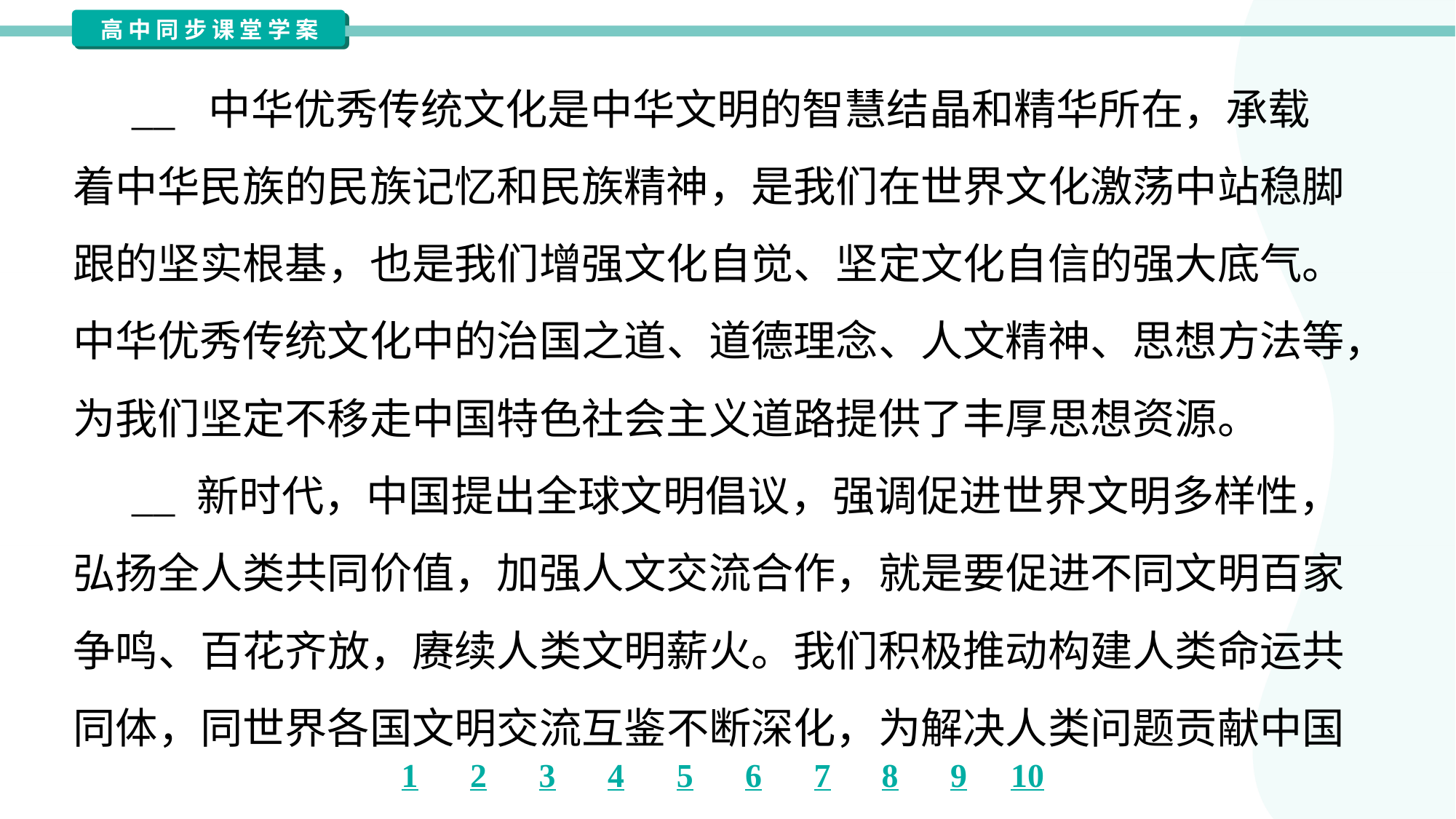

__  中华优秀传统文化是中华文明的智慧结晶和精华所在，承载
着中华民族的民族记忆和民族精神，是我们在世界文化激荡中站稳脚
跟的坚实根基，也是我们增强文化自觉、坚定文化自信的强大底气。
中华优秀传统文化中的治国之道、道德理念、人文精神、思想方法等，
为我们坚定不移走中国特色社会主义道路提供了丰厚思想资源。
     __ 新时代，中国提出全球文明倡议，强调促进世界文明多样性，
弘扬全人类共同价值，加强人文交流合作，就是要促进不同文明百家
争鸣、百花齐放，赓续人类文明薪火。我们积极推动构建人类命运共
同体，同世界各国文明交流互鉴不断深化，为解决人类问题贡献中国